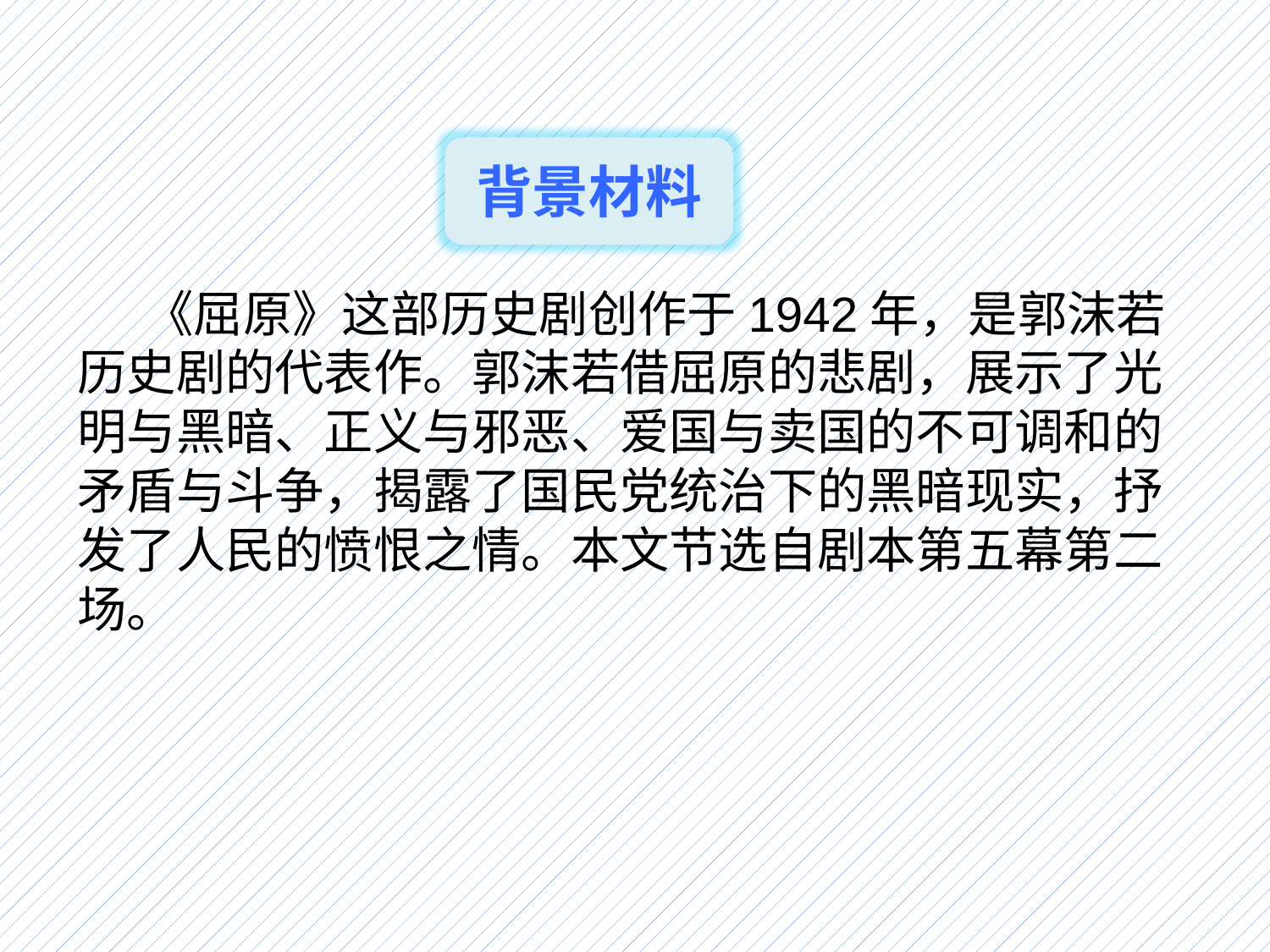

背景材料
     《屈原》这部历史剧创作于1942年，是郭沫若历史剧的代表作。郭沫若借屈原的悲剧，展示了光明与黑暗、正义与邪恶、爱国与卖国的不可调和的矛盾与斗争，揭露了国民党统治下的黑暗现实，抒发了人民的愤恨之情。本文节选自剧本第五幕第二场。